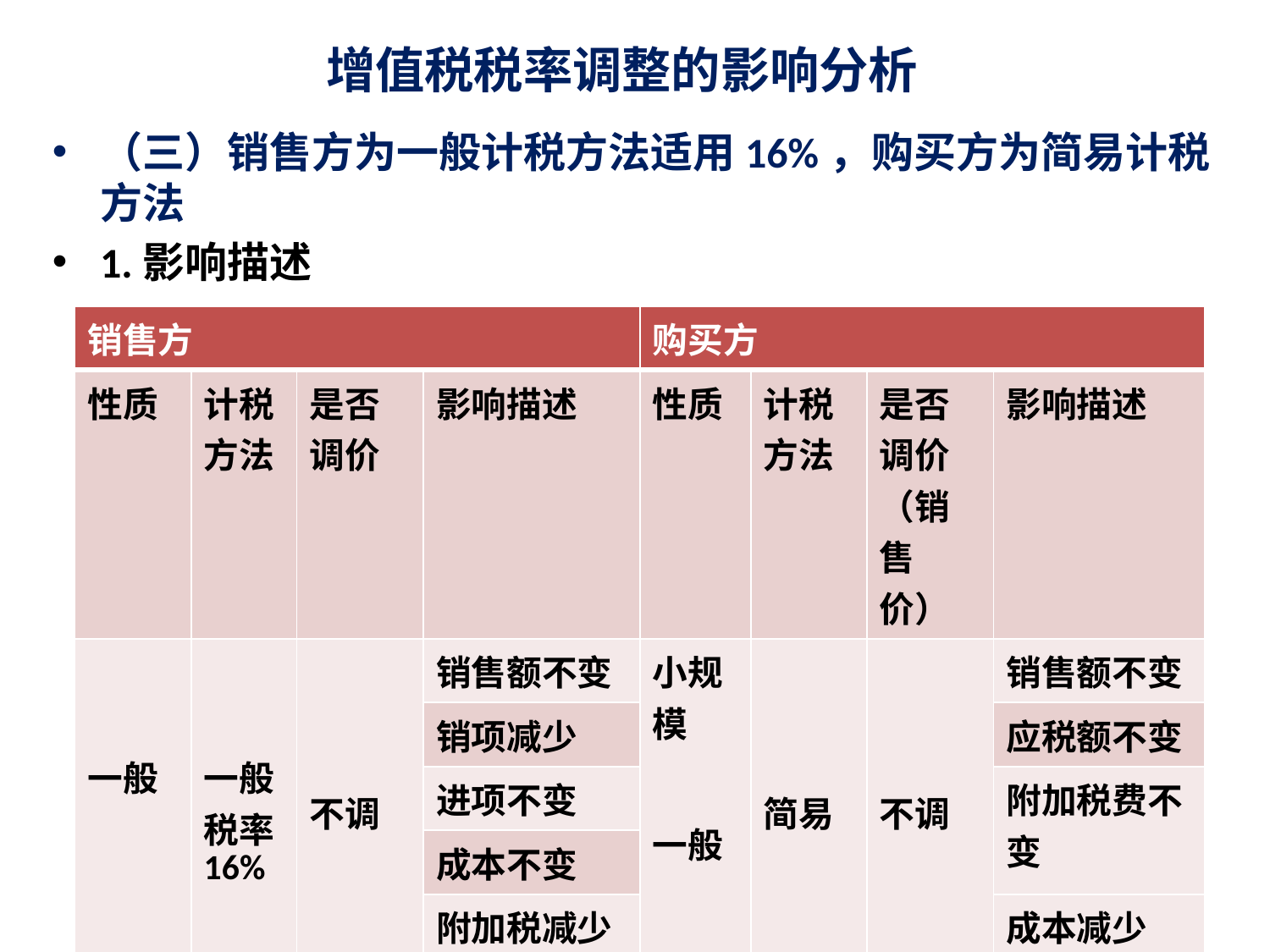

# 增值税税率调整的影响分析
（三）销售方为一般计税方法适用16%，购买方为简易计税方法
1.影响描述
| 销售方 |  |  |  | 购买方 |  |  |  |
| --- | --- | --- | --- | --- | --- | --- | --- |
| 性质 | 计税方法 | 是否调价 | 影响描述 | 性质 | 计税方法 | 是否调价（销售价） | 影响描述 |
| 一般 | 一般税率16% | 不调 | 销售额不变 | 小规模 一般 | 简易 | 不调 | 销售额不变 |
|  |  |  | 销项减少 |  |  |  | 应税额不变 |
|  |  |  | 进项不变 |  |  |  | 附加税费不变 |
|  |  |  | 成本不变 |  |  |  |  |
|  |  |  | 附加税减少 |  |  |  | 成本减少 |
|  |  |  | 利润增加 |  |  |  | 利润增加 |